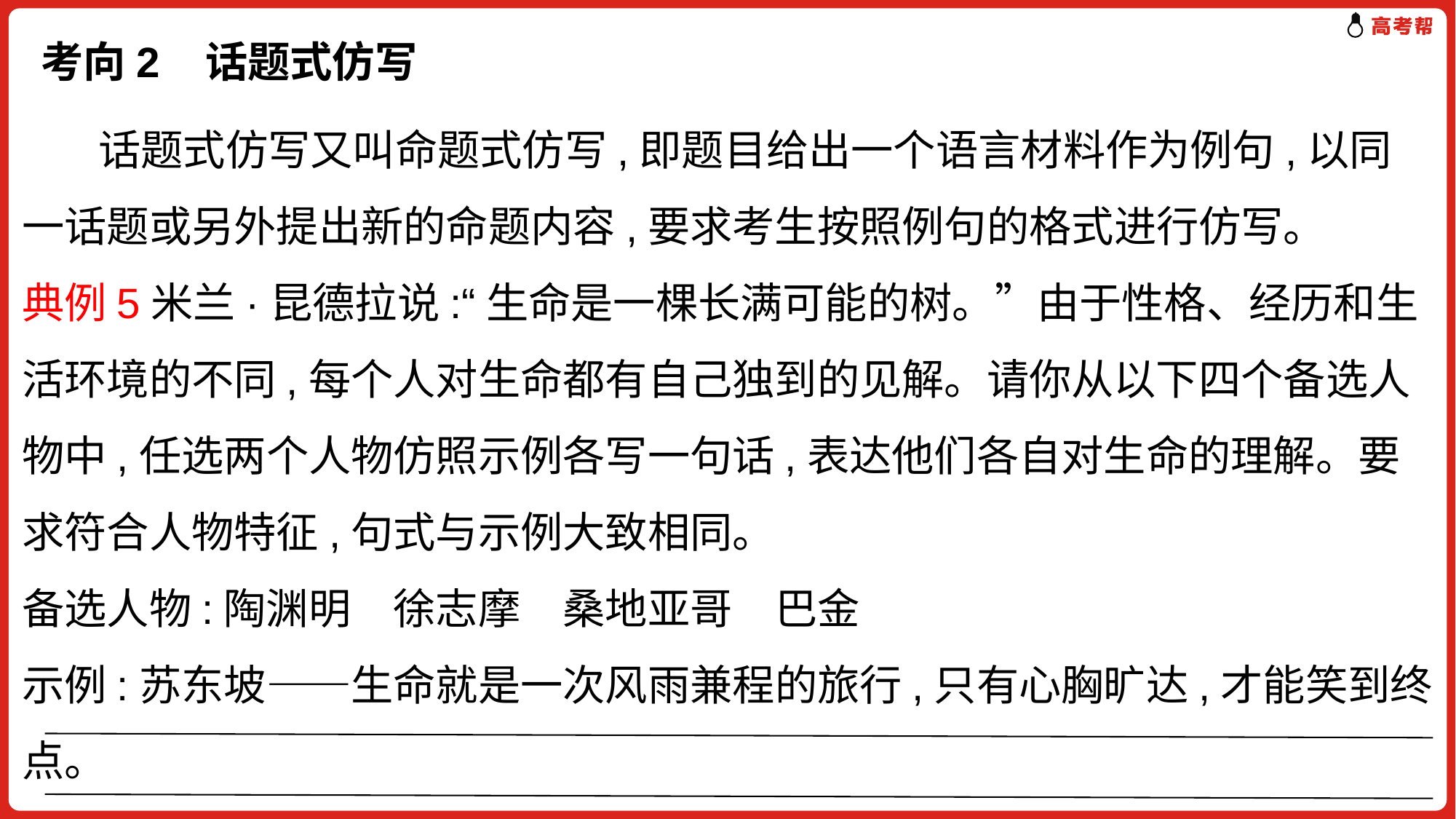

# 考向2   话题式仿写
       话题式仿写又叫命题式仿写,即题目给出一个语言材料作为例句,以同一话题或另外提出新的命题内容,要求考生按照例句的格式进行仿写。
典例5米兰·昆德拉说:“生命是一棵长满可能的树。”由于性格、经历和生活环境的不同,每个人对生命都有自己独到的见解。请你从以下四个备选人物中,任选两个人物仿照示例各写一句话,表达他们各自对生命的理解。要求符合人物特征,句式与示例大致相同。
备选人物:陶渊明　徐志摩　桑地亚哥　巴金
示例:苏东坡——生命就是一次风雨兼程的旅行,只有心胸旷达,才能笑到终点。